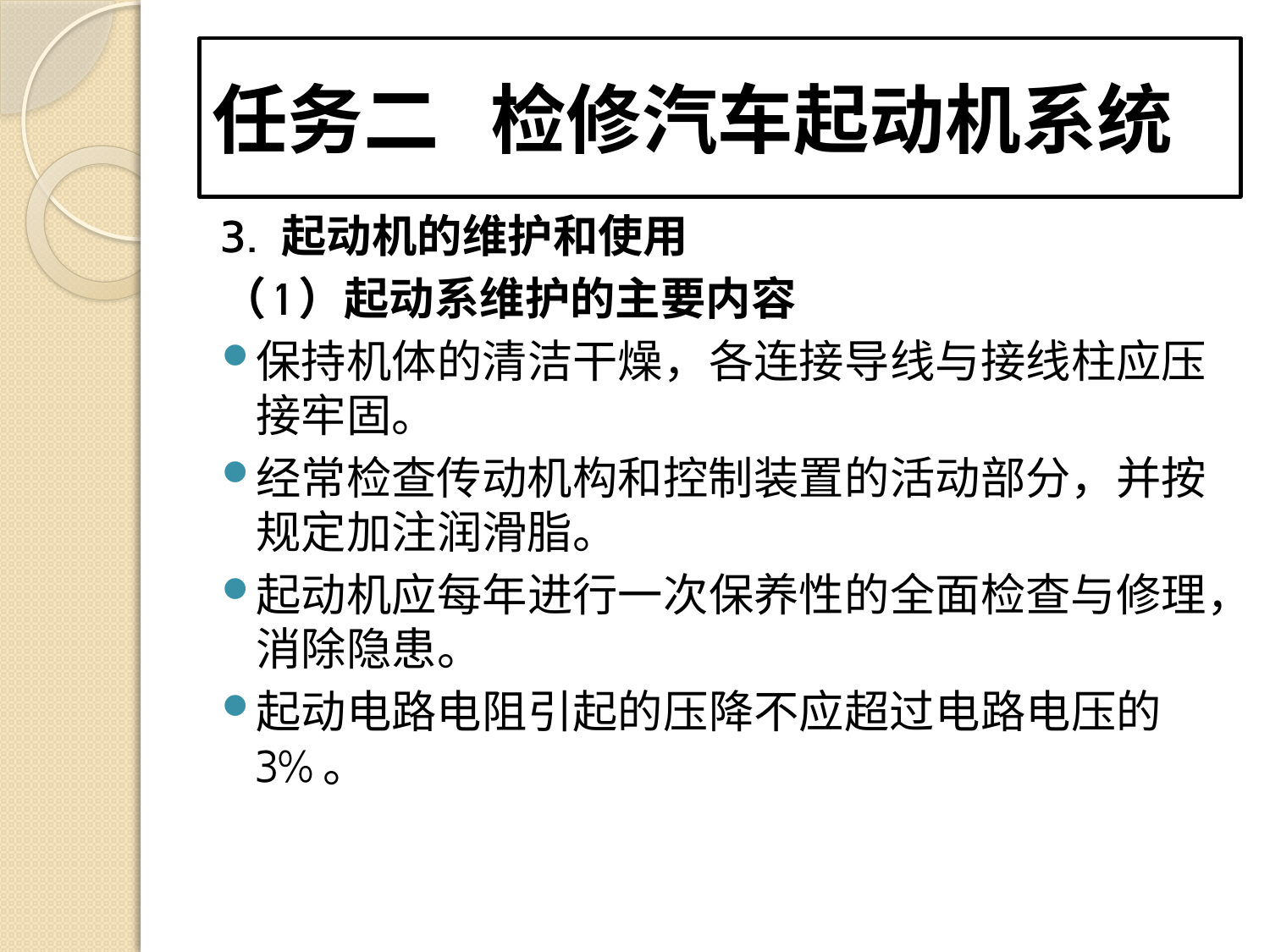

# 任务二   检修汽车起动机系统
3. 起动机的维护和使用
（1）起动系维护的主要内容
保持机体的清洁干燥，各连接导线与接线柱应压接牢固。
经常检查传动机构和控制装置的活动部分，并按规定加注润滑脂。
起动机应每年进行一次保养性的全面检查与修理，消除隐患。
起动电路电阻引起的压降不应超过电路电压的3%。